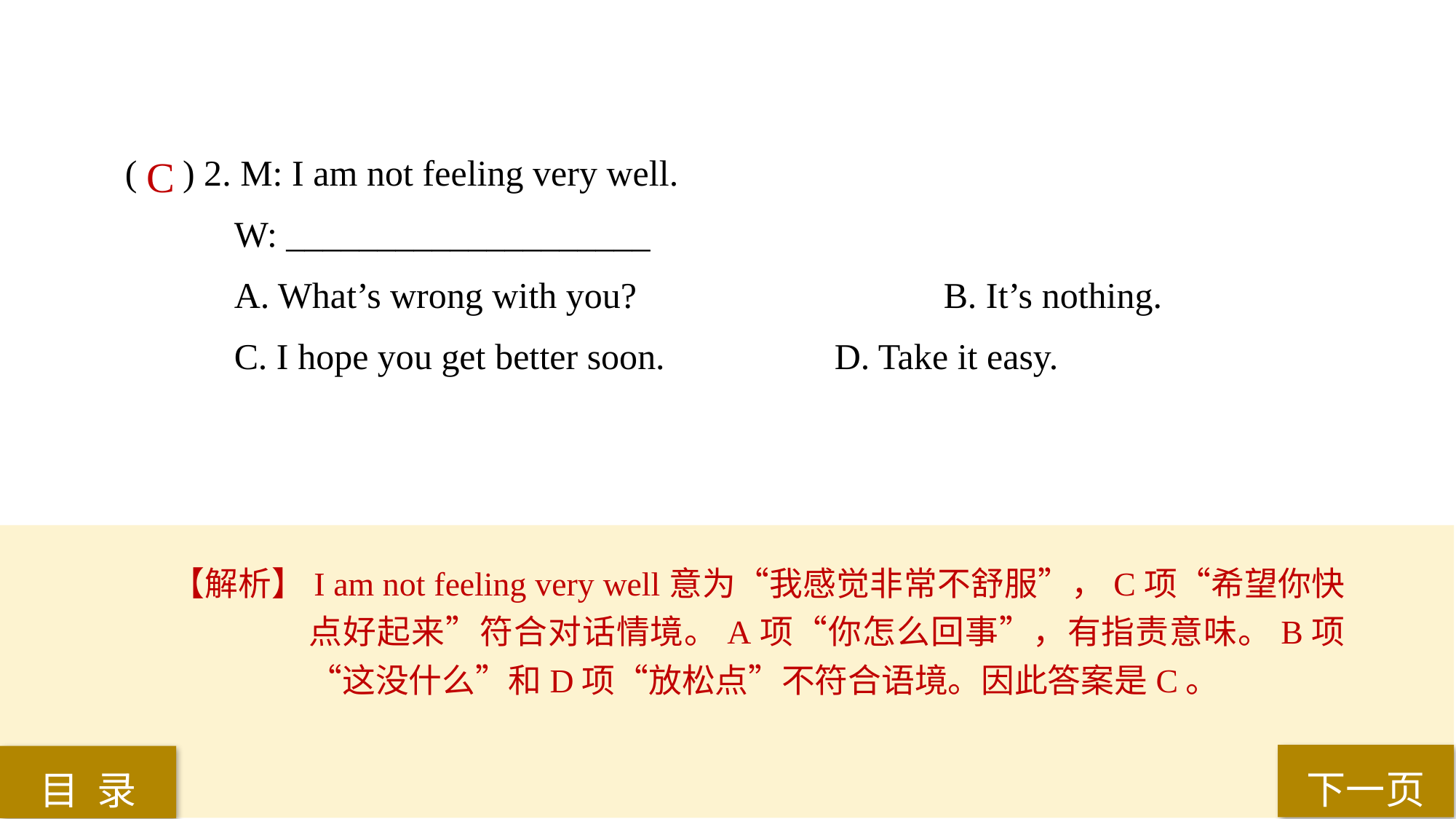

(     ) 2. M: I am not feeling very well.
W: ____________________
A. What’s wrong with you? 			B. It’s nothing.
C. I hope you get better soon. 		D. Take it easy.
C
【解析】I am not feeling very well意为“我感觉非常不舒服”，C项“希望你快点好起来”符合对话情境。A项“你怎么回事”，有指责意味。B项“这没什么”和D项“放松点”不符合语境。因此答案是C。